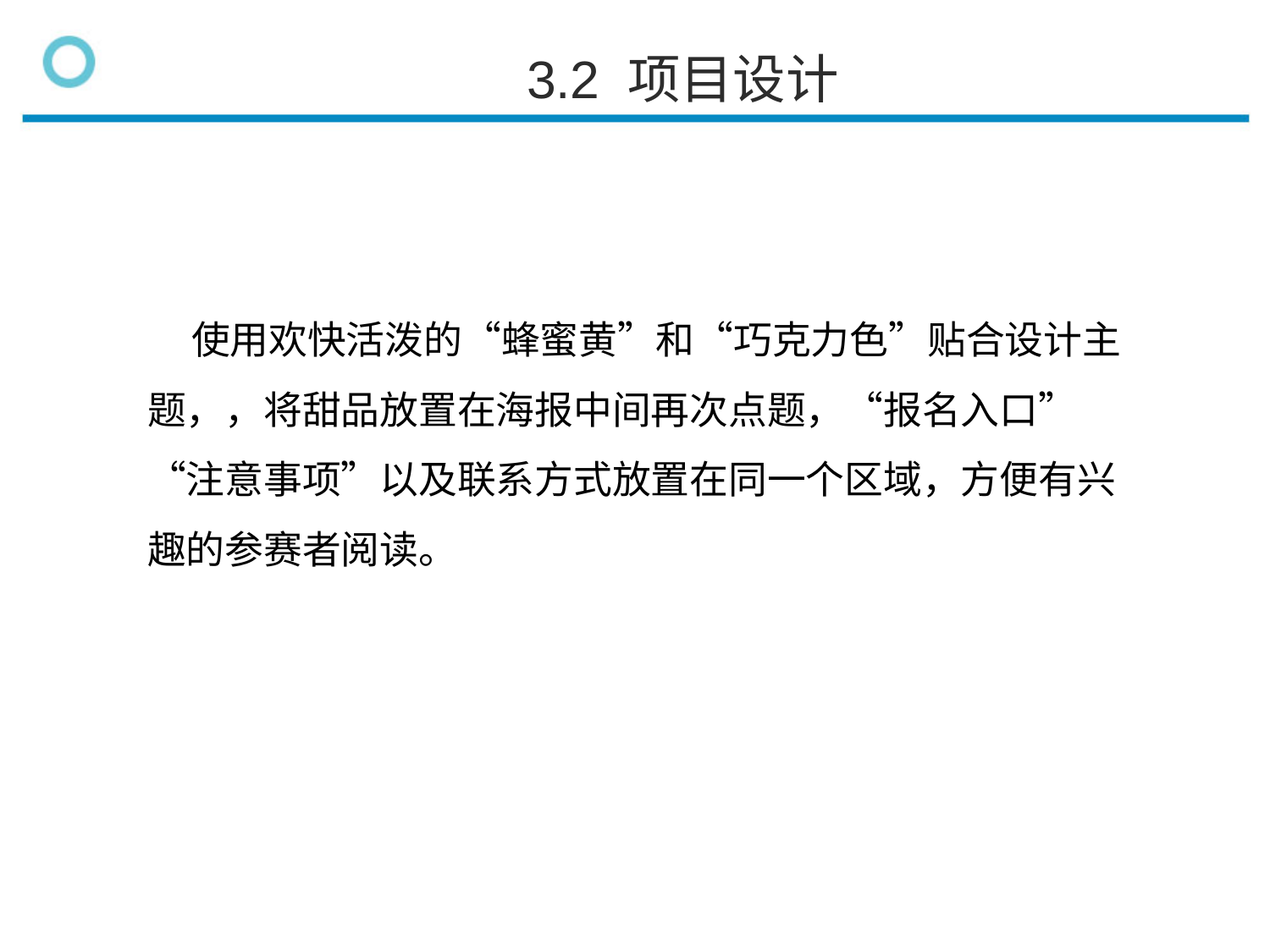

3.2 项目设计
    使用欢快活泼的“蜂蜜黄”和“巧克力色”贴合设计主题，，将甜品放置在海报中间再次点题，“报名入口”“注意事项”以及联系方式放置在同一个区域，方便有兴趣的参赛者阅读。